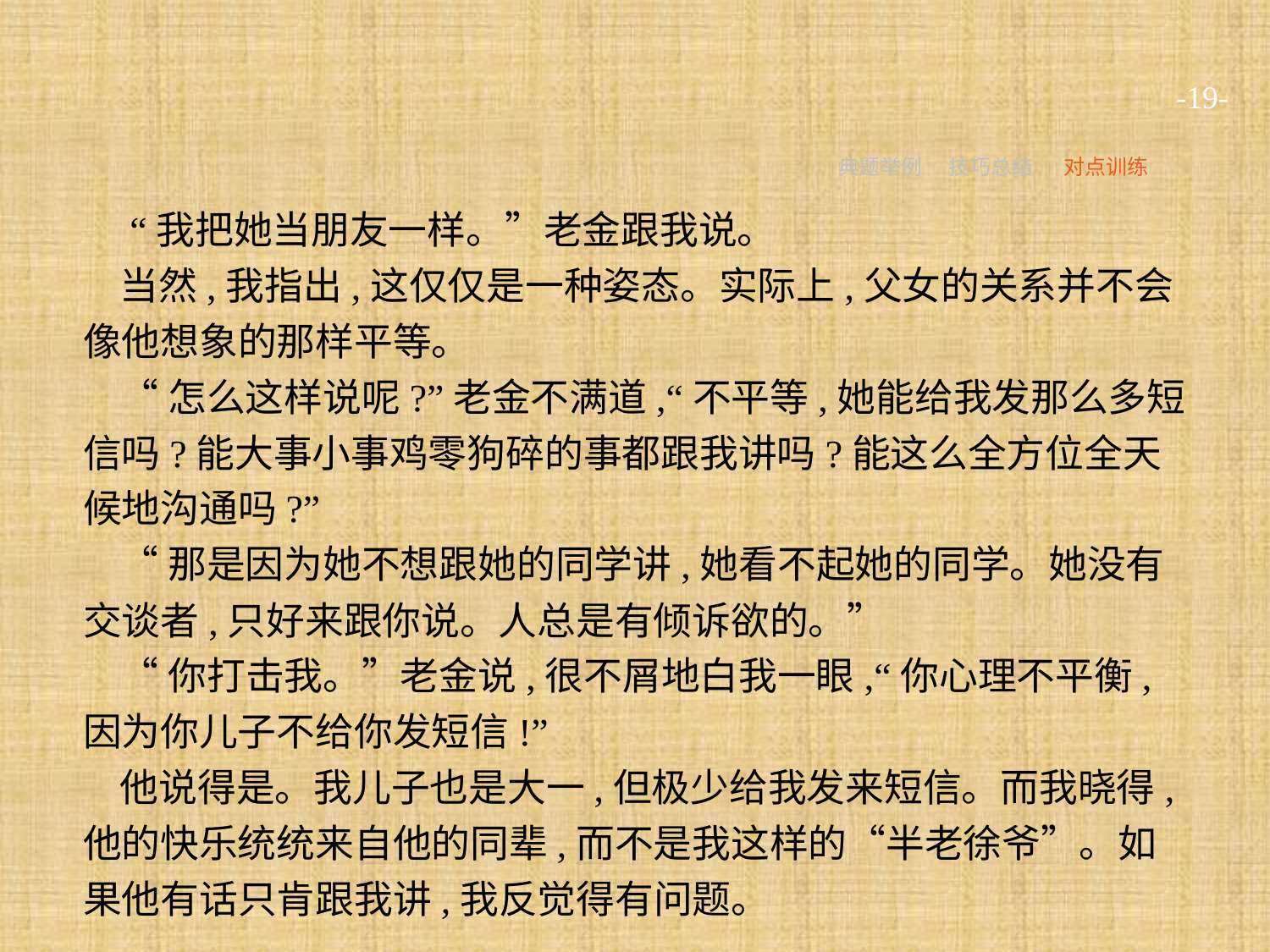

-19-
典题举例
技巧总结
对点训练
 “我把她当朋友一样。”老金跟我说。
当然,我指出,这仅仅是一种姿态。实际上,父女的关系并不会像他想象的那样平等。
“怎么这样说呢?”老金不满道,“不平等,她能给我发那么多短信吗?能大事小事鸡零狗碎的事都跟我讲吗?能这么全方位全天候地沟通吗?”
“那是因为她不想跟她的同学讲,她看不起她的同学。她没有交谈者,只好来跟你说。人总是有倾诉欲的。”
“你打击我。”老金说,很不屑地白我一眼,“你心理不平衡,因为你儿子不给你发短信!”
他说得是。我儿子也是大一,但极少给我发来短信。而我晓得,他的快乐统统来自他的同辈,而不是我这样的“半老徐爷”。如果他有话只肯跟我讲,我反觉得有问题。